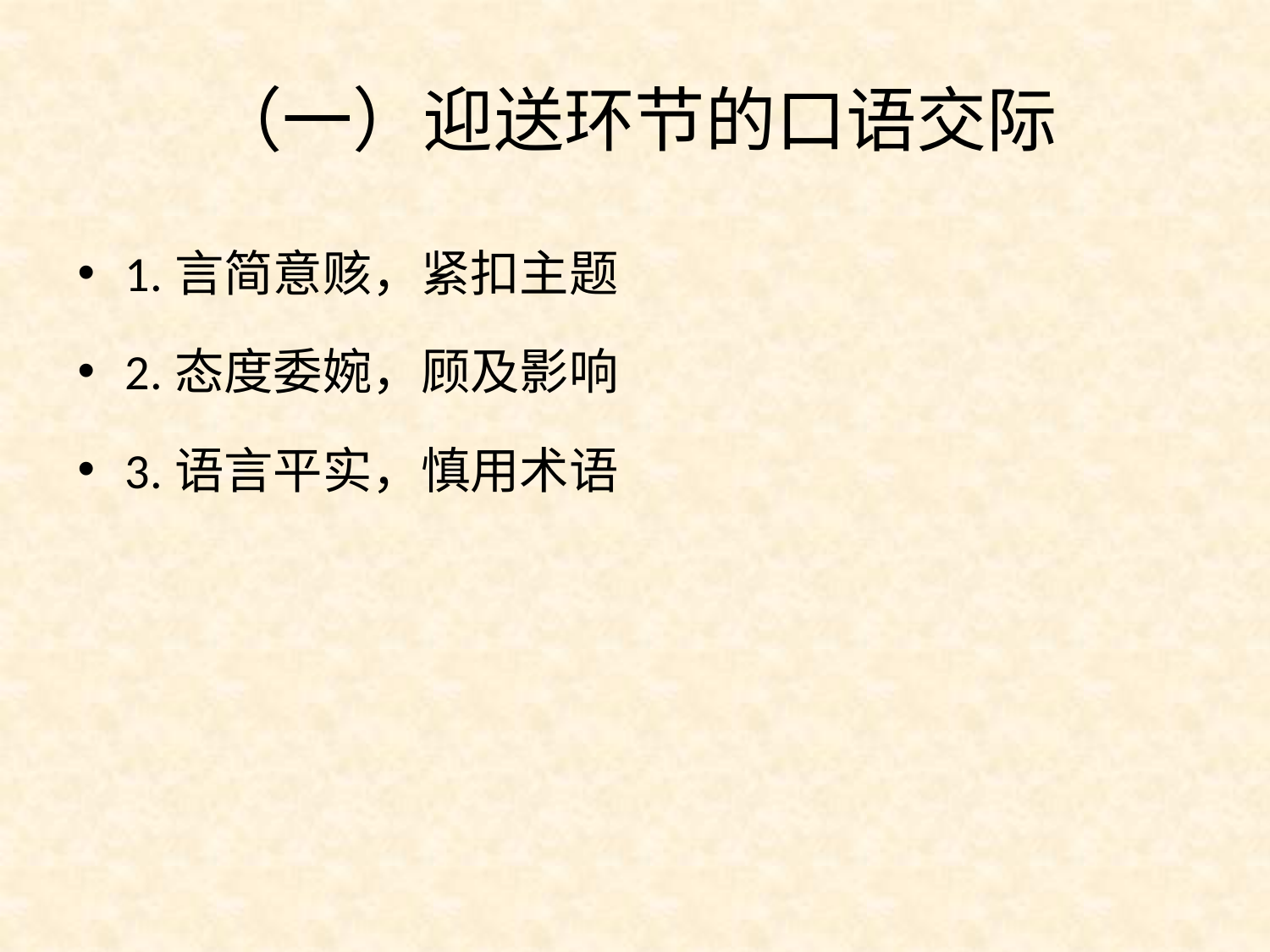

# （一）迎送环节的口语交际
1.言简意赅，紧扣主题
2.态度委婉，顾及影响
3.语言平实，慎用术语